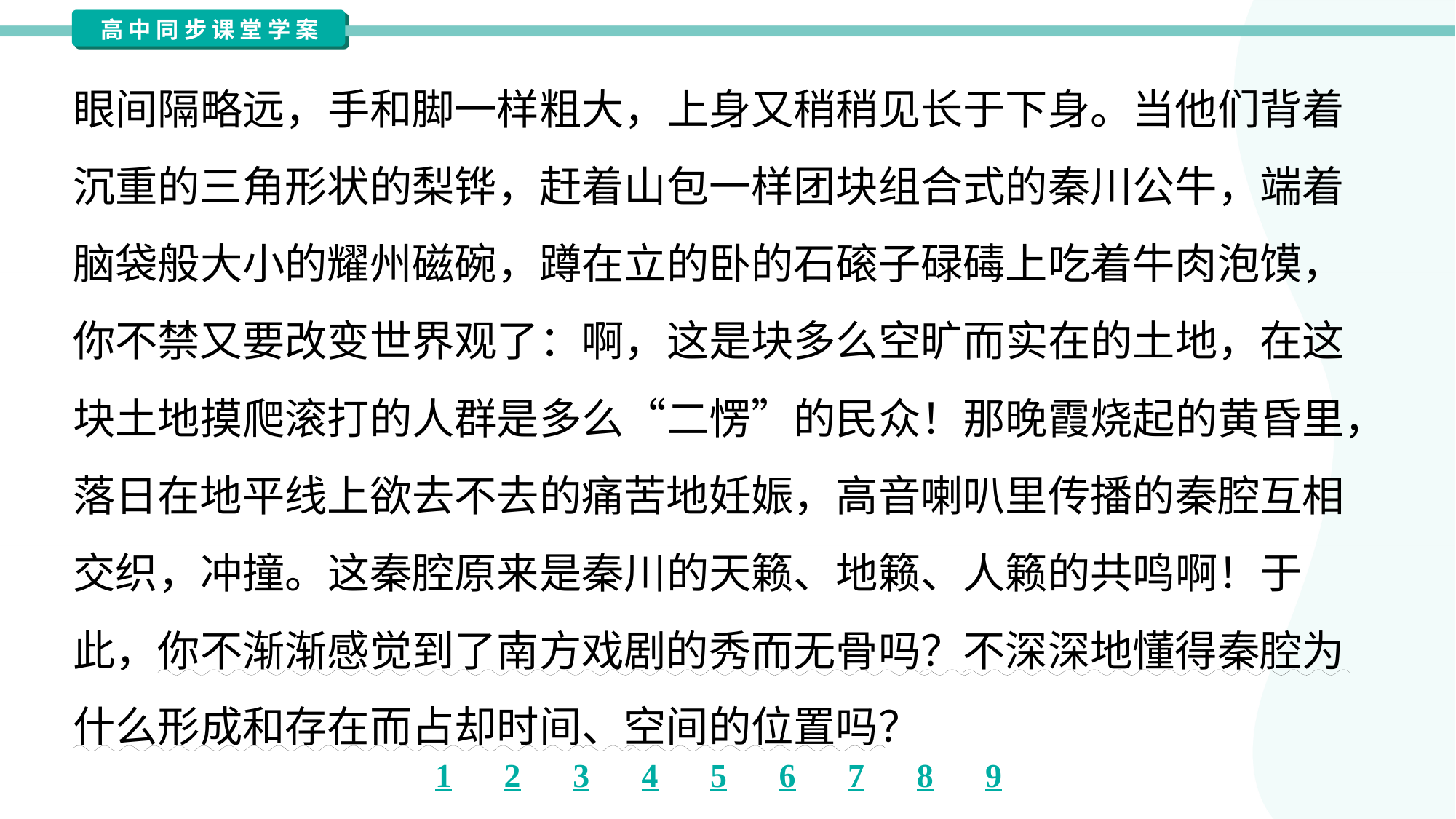

眼间隔略远，手和脚一样粗大，上身又稍稍见长于下身。当他们背着
沉重的三角形状的梨铧，赶着山包一样团块组合式的秦川公牛，端着
脑袋般大小的耀州磁碗，蹲在立的卧的石磙子碌碡上吃着牛肉泡馍，
你不禁又要改变世界观了：啊，这是块多么空旷而实在的土地，在这
块土地摸爬滚打的人群是多么“二愣”的民众！那晚霞烧起的黄昏里，
落日在地平线上欲去不去的痛苦地妊娠，高音喇叭里传播的秦腔互相
交织，冲撞。这秦腔原来是秦川的天籁、地籁、人籁的共鸣啊！于
此，你不渐渐感觉到了南方戏剧的秀而无骨吗？不深深地懂得秦腔为
什么形成和存在而占却时间、空间的位置吗？#1.1